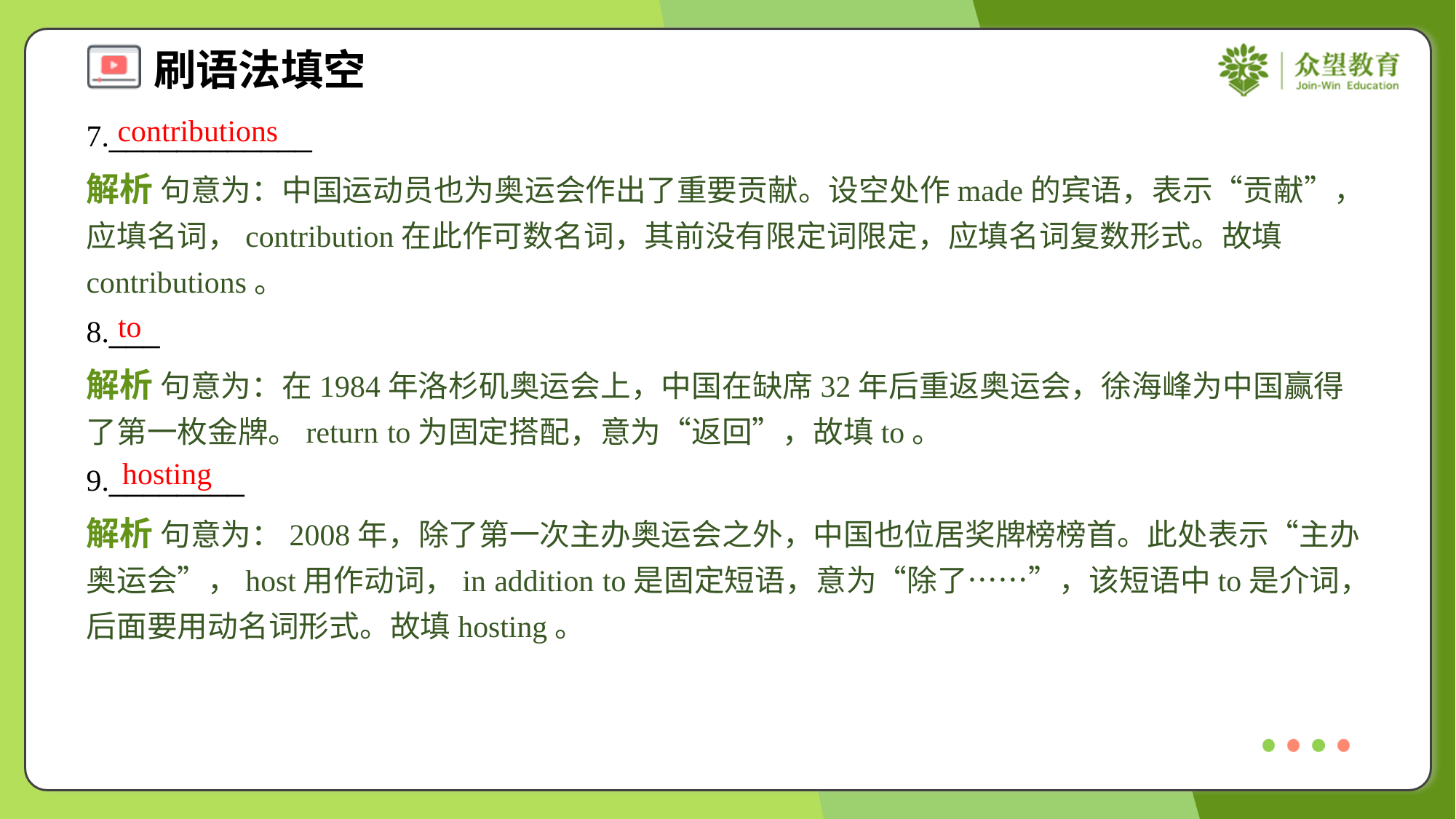

contributions
7.____________
解析 句意为：中国运动员也为奥运会作出了重要贡献。设空处作made的宾语，表示“贡献”，应填名词，contribution在此作可数名词，其前没有限定词限定，应填名词复数形式。故填contributions。
to
8.___
解析 句意为：在1984年洛杉矶奥运会上，中国在缺席32年后重返奥运会，徐海峰为中国赢得了第一枚金牌。return to为固定搭配，意为“返回”，故填to。
hosting
9.________
解析 句意为：2008年，除了第一次主办奥运会之外，中国也位居奖牌榜榜首。此处表示“主办奥运会”，host用作动词，in addition to是固定短语，意为“除了……”，该短语中to是介词，后面要用动名词形式。故填hosting。